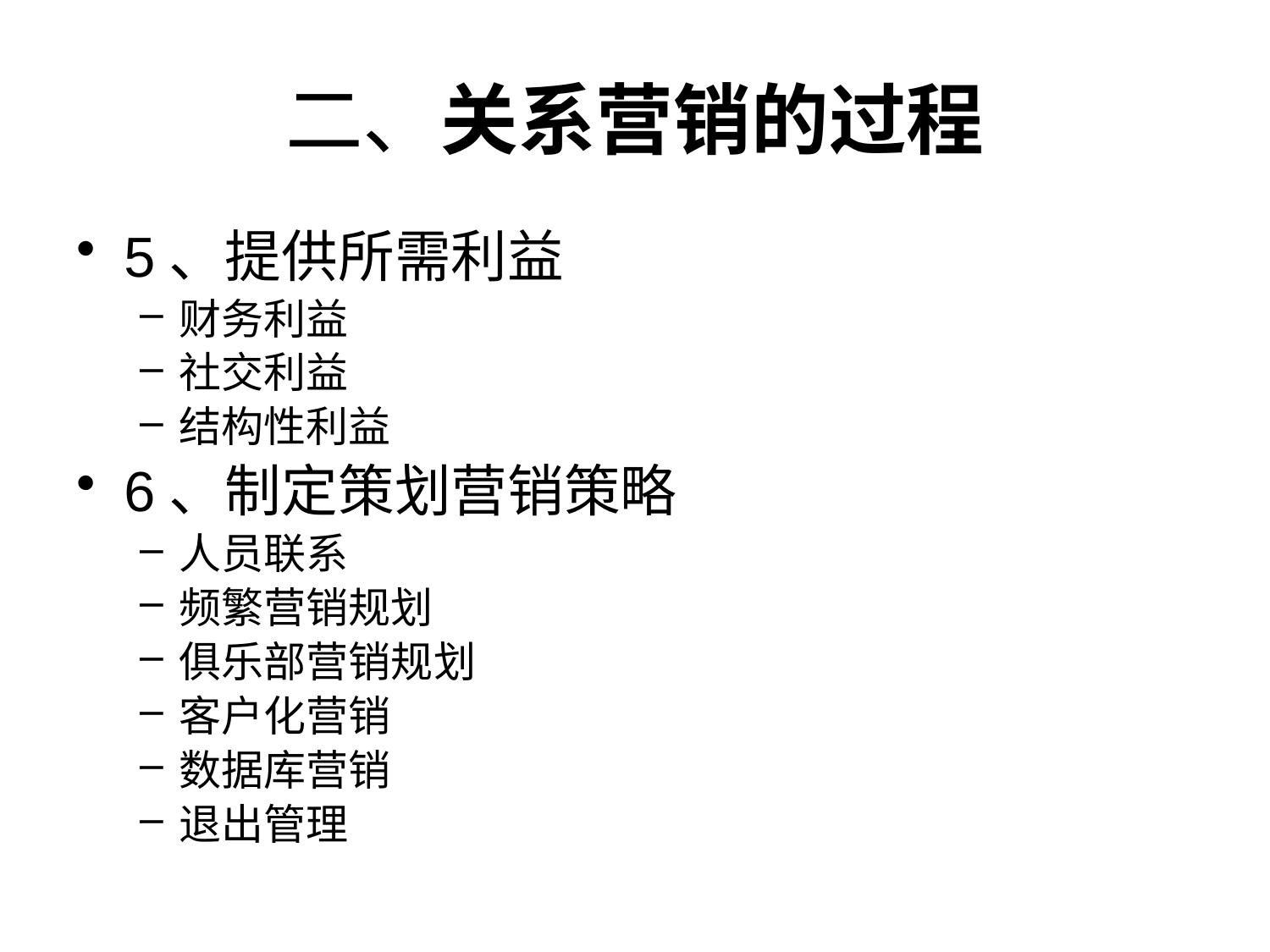

# 二、关系营销的过程
5、提供所需利益
财务利益
社交利益
结构性利益
6、制定策划营销策略
人员联系
频繁营销规划
俱乐部营销规划
客户化营销
数据库营销
退出管理